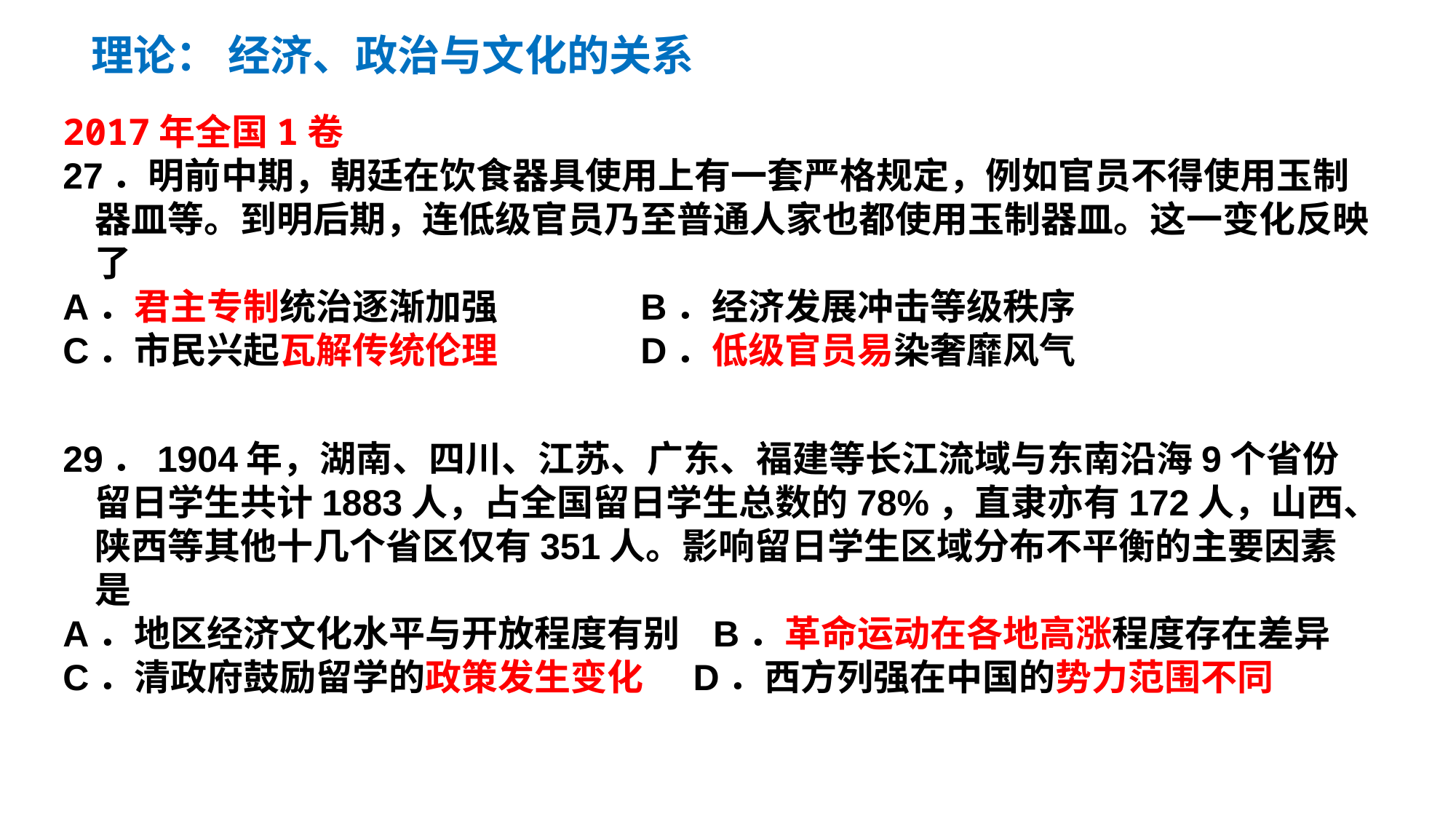

理论： 经济、政治与文化的关系
2017年全国1卷
27．明前中期，朝廷在饮食器具使用上有一套严格规定，例如官员不得使用玉制器皿等。到明后期，连低级官员乃至普通人家也都使用玉制器皿。这一变化反映了
A．君主专制统治逐渐加强      	B．经济发展冲击等级秩序
C．市民兴起瓦解传统伦理      	D．低级官员易染奢靡风气

29．1904年，湖南、四川、江苏、广东、福建等长江流域与东南沿海9个省份留日学生共计1883人，占全国留日学生总数的78%，直隶亦有172人，山西、陕西等其他十几个省区仅有351人。影响留日学生区域分布不平衡的主要因素是
A．地区经济文化水平与开放程度有别   B．革命运动在各地高涨程度存在差异
C．清政府鼓励留学的政策发生变化     D．西方列强在中国的势力范围不同